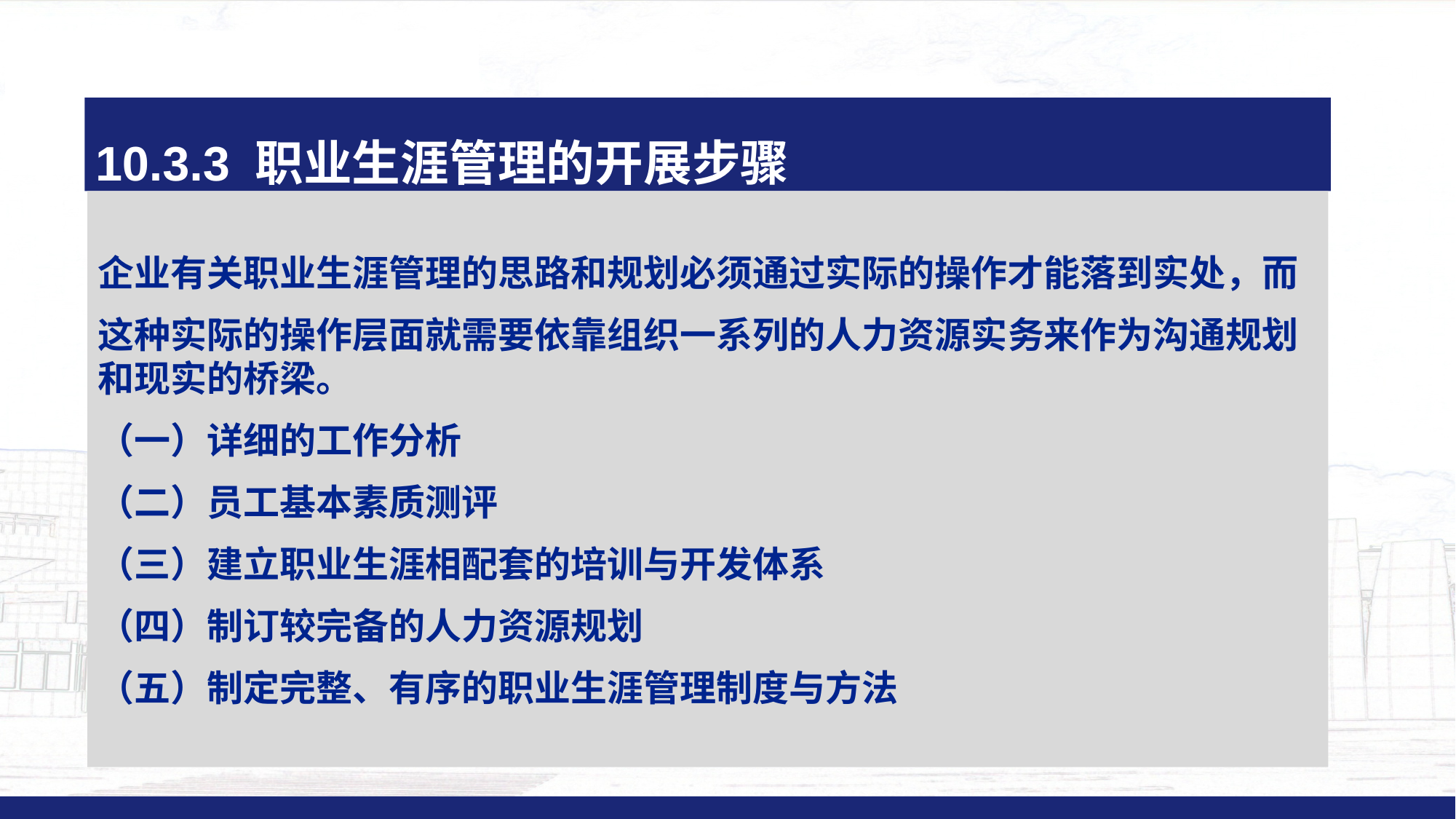

10.3.3 职业生涯管理的开展步骤
企业有关职业生涯管理的思路和规划必须通过实际的操作才能落到实处，而
这种实际的操作层面就需要依靠组织一系列的人力资源实务来作为沟通规划和现实的桥梁。
（一）详细的工作分析
（二）员工基本素质测评
（三）建立职业生涯相配套的培训与开发体系
（四）制订较完备的人力资源规划
（五）制定完整、有序的职业生涯管理制度与方法